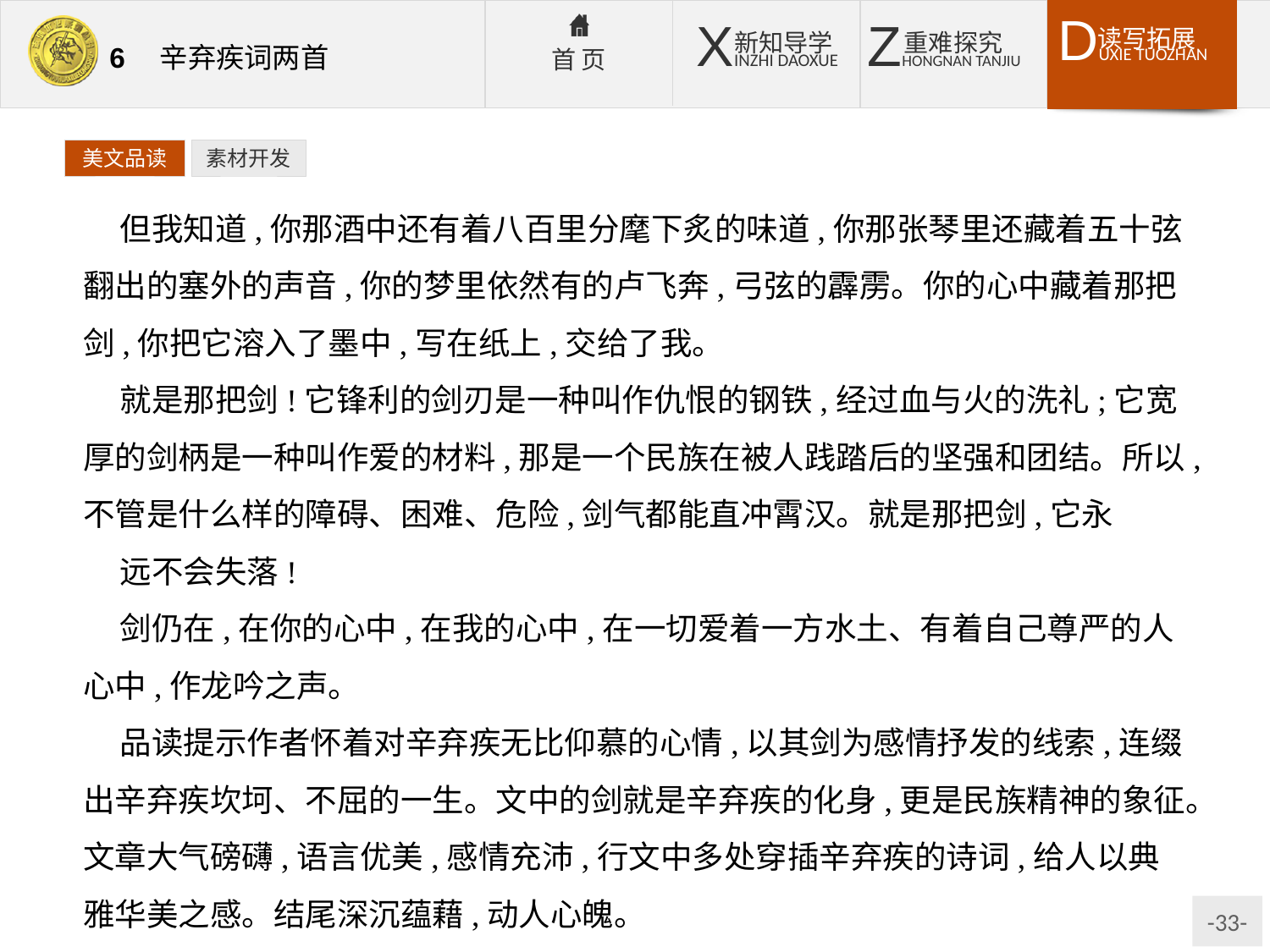

美文品读
素材开发
但我知道,你那酒中还有着八百里分麾下炙的味道,你那张琴里还藏着五十弦翻出的塞外的声音,你的梦里依然有的卢飞奔,弓弦的霹雳。你的心中藏着那把剑,你把它溶入了墨中,写在纸上,交给了我。
就是那把剑!它锋利的剑刃是一种叫作仇恨的钢铁,经过血与火的洗礼;它宽厚的剑柄是一种叫作爱的材料,那是一个民族在被人践踏后的坚强和团结。所以,不管是什么样的障碍、困难、危险,剑气都能直冲霄汉。就是那把剑,它永
远不会失落!
剑仍在,在你的心中,在我的心中,在一切爱着一方水土、有着自己尊严的人心中,作龙吟之声。
品读提示作者怀着对辛弃疾无比仰慕的心情,以其剑为感情抒发的线索,连缀出辛弃疾坎坷、不屈的一生。文中的剑就是辛弃疾的化身,更是民族精神的象征。文章大气磅礴,语言优美,感情充沛,行文中多处穿插辛弃疾的诗词,给人以典雅华美之感。结尾深沉蕴藉,动人心魄。